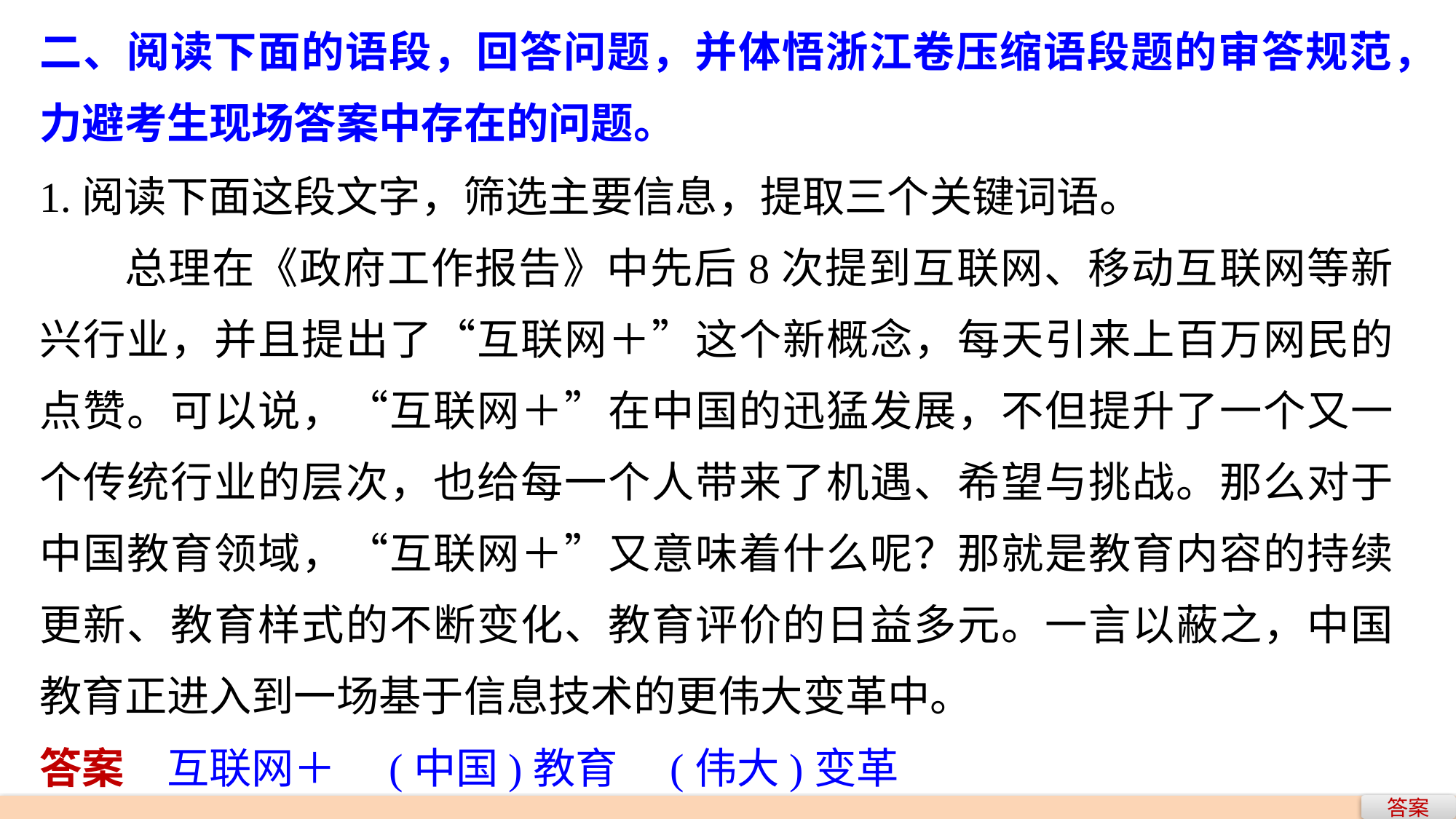

二、阅读下面的语段，回答问题，并体悟浙江卷压缩语段题的审答规范，力避考生现场答案中存在的问题。
1.阅读下面这段文字，筛选主要信息，提取三个关键词语。
总理在《政府工作报告》中先后8次提到互联网、移动互联网等新兴行业，并且提出了“互联网＋”这个新概念，每天引来上百万网民的点赞。可以说，“互联网＋”在中国的迅猛发展，不但提升了一个又一个传统行业的层次，也给每一个人带来了机遇、希望与挑战。那么对于中国教育领域，“互联网＋”又意味着什么呢？那就是教育内容的持续更新、教育样式的不断变化、教育评价的日益多元。一言以蔽之，中国教育正进入到一场基于信息技术的更伟大变革中。
答案　互联网＋　(中国)教育　(伟大)变革
答案